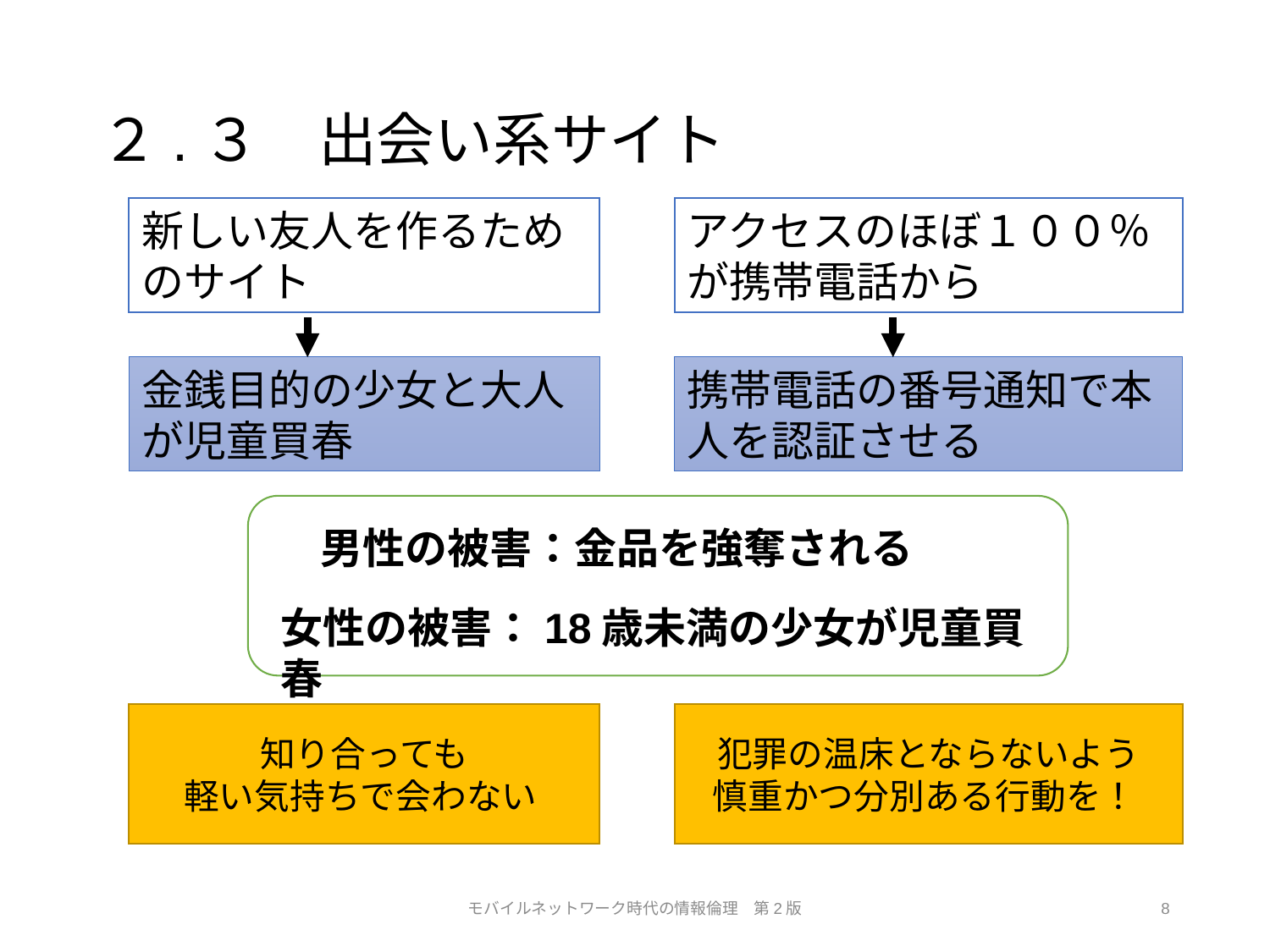

# ２.３　出会い系サイト
新しい友人を作るためのサイト
アクセスのほぼ１００％が携帯電話から

金銭目的の少女と大人が児童買春
携帯電話の番号通知で本人を認証させる

男性の被害：金品を強奪される
女性の被害：18歳未満の少女が児童買春
知り合っても
軽い気持ちで会わない
犯罪の温床とならないよう
慎重かつ分別ある行動を！
モバイルネットワーク時代の情報倫理　第2版
8